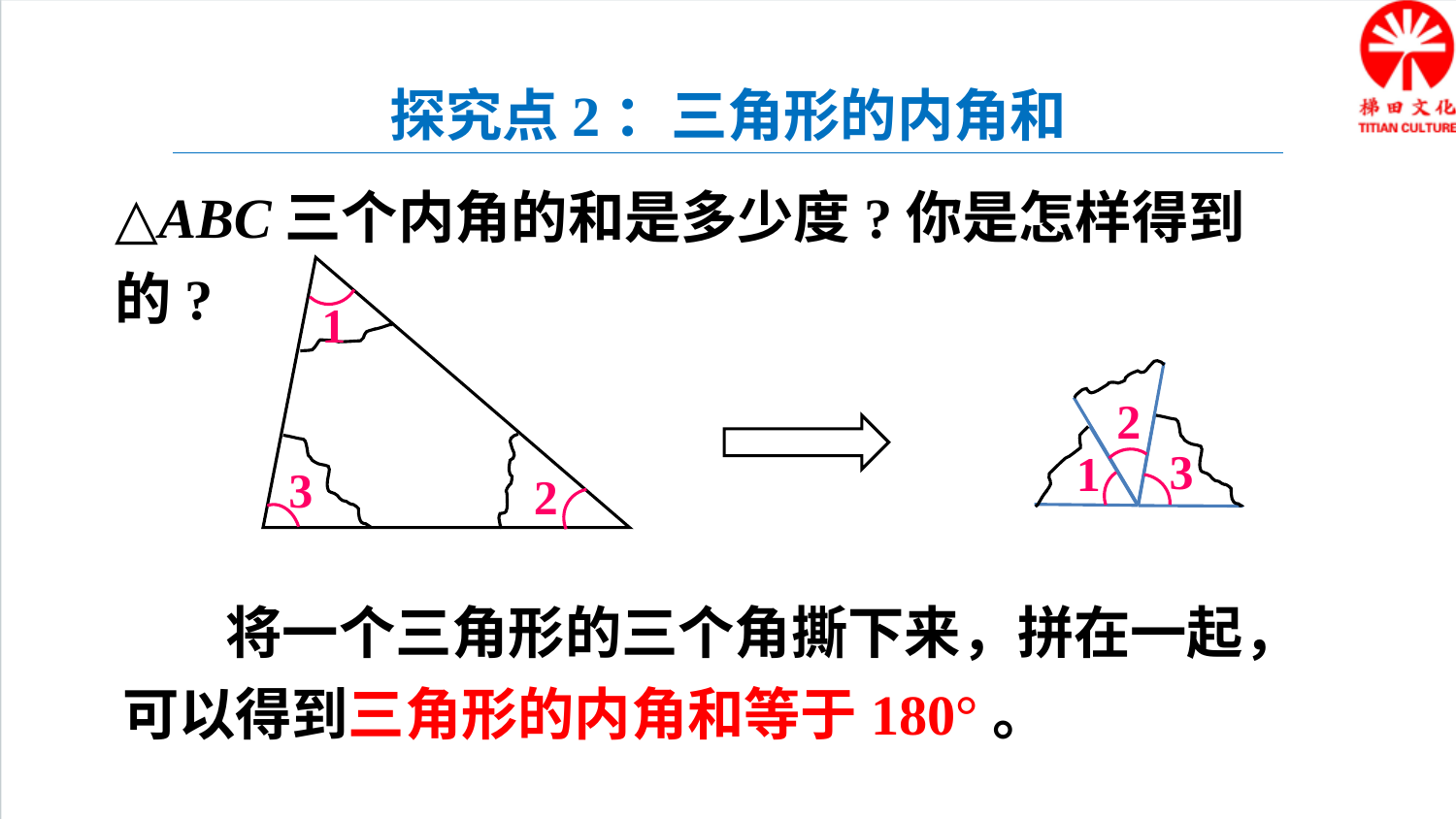

探究点2：三角形的内角和
△ABC三个内角的和是多少度?你是怎样得到的?

1

2

3
1

3
2

       将一个三角形的三个角撕下来，拼在一起，可以得到三角形的内角和等于180°。